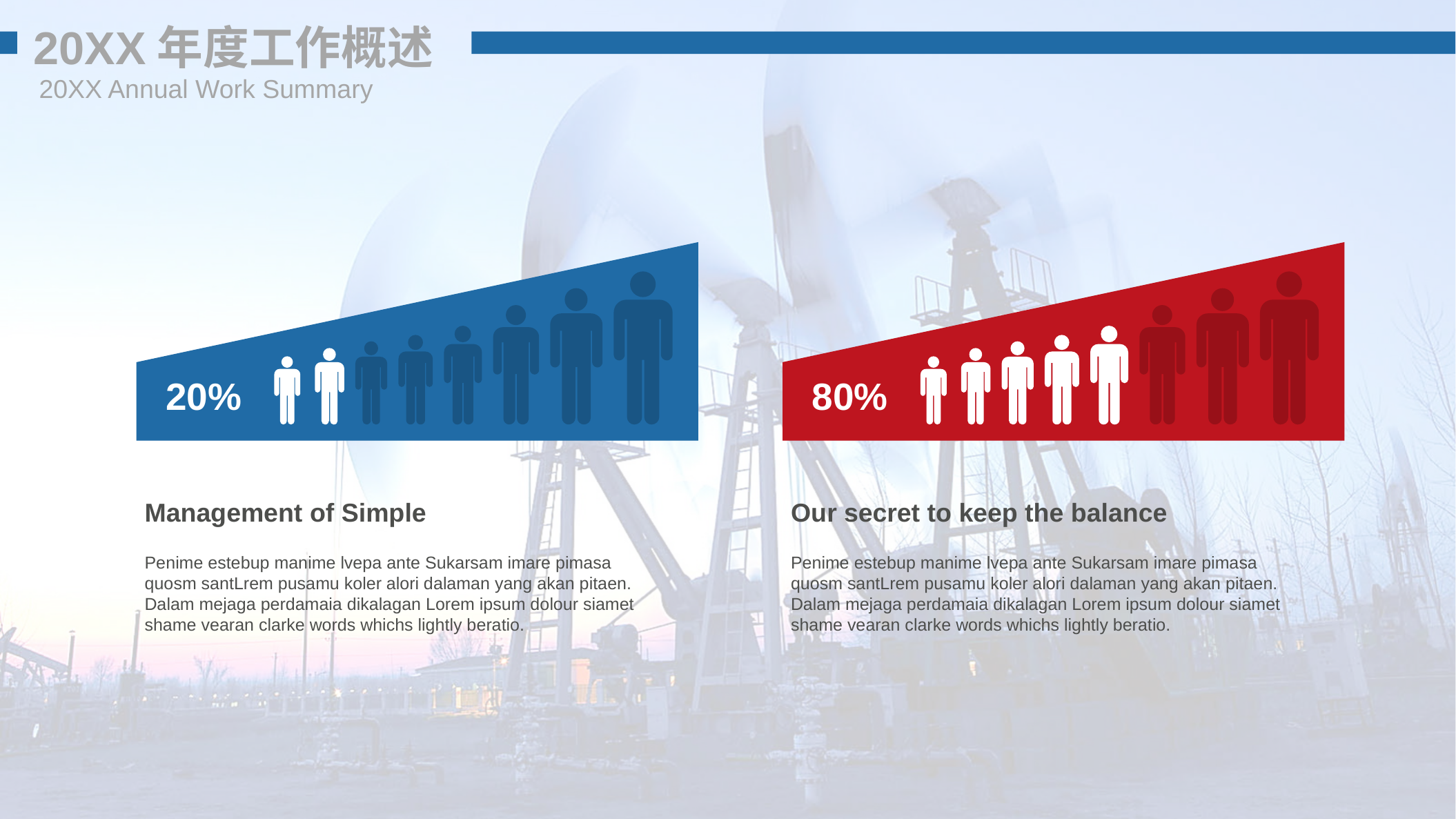

20XX年度工作概述

20XX Annual Work Summary

20%
80%
Management of Simple
Our secret to keep the balance
Penime estebup manime lvepa ante Sukarsam imare pimasa quosm santLrem pusamu koler alori dalaman yang akan pitaen. Dalam mejaga perdamaia dikalagan Lorem ipsum dolour siamet shame vearan clarke words whichs lightly beratio.
Penime estebup manime lvepa ante Sukarsam imare pimasa quosm santLrem pusamu koler alori dalaman yang akan pitaen. Dalam mejaga perdamaia dikalagan Lorem ipsum dolour siamet shame vearan clarke words whichs lightly beratio.